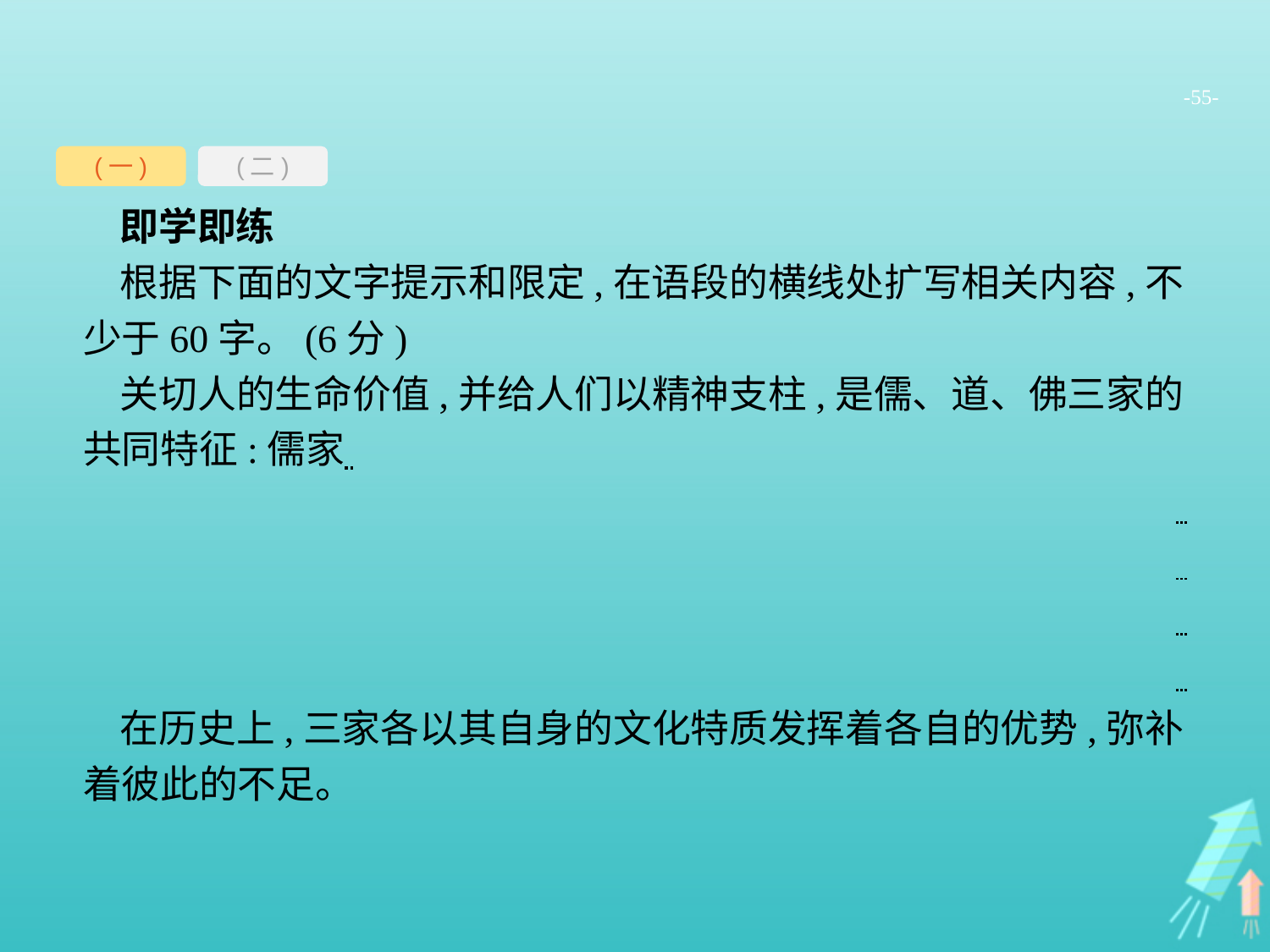

-55-
(一)
(二)
即学即练
根据下面的文字提示和限定,在语段的横线处扩写相关内容,不少于60字。(6分)
关切人的生命价值,并给人们以精神支柱,是儒、道、佛三家的共同特征:儒家

在历史上,三家各以其自身的文化特质发挥着各自的优势,弥补着彼此的不足。